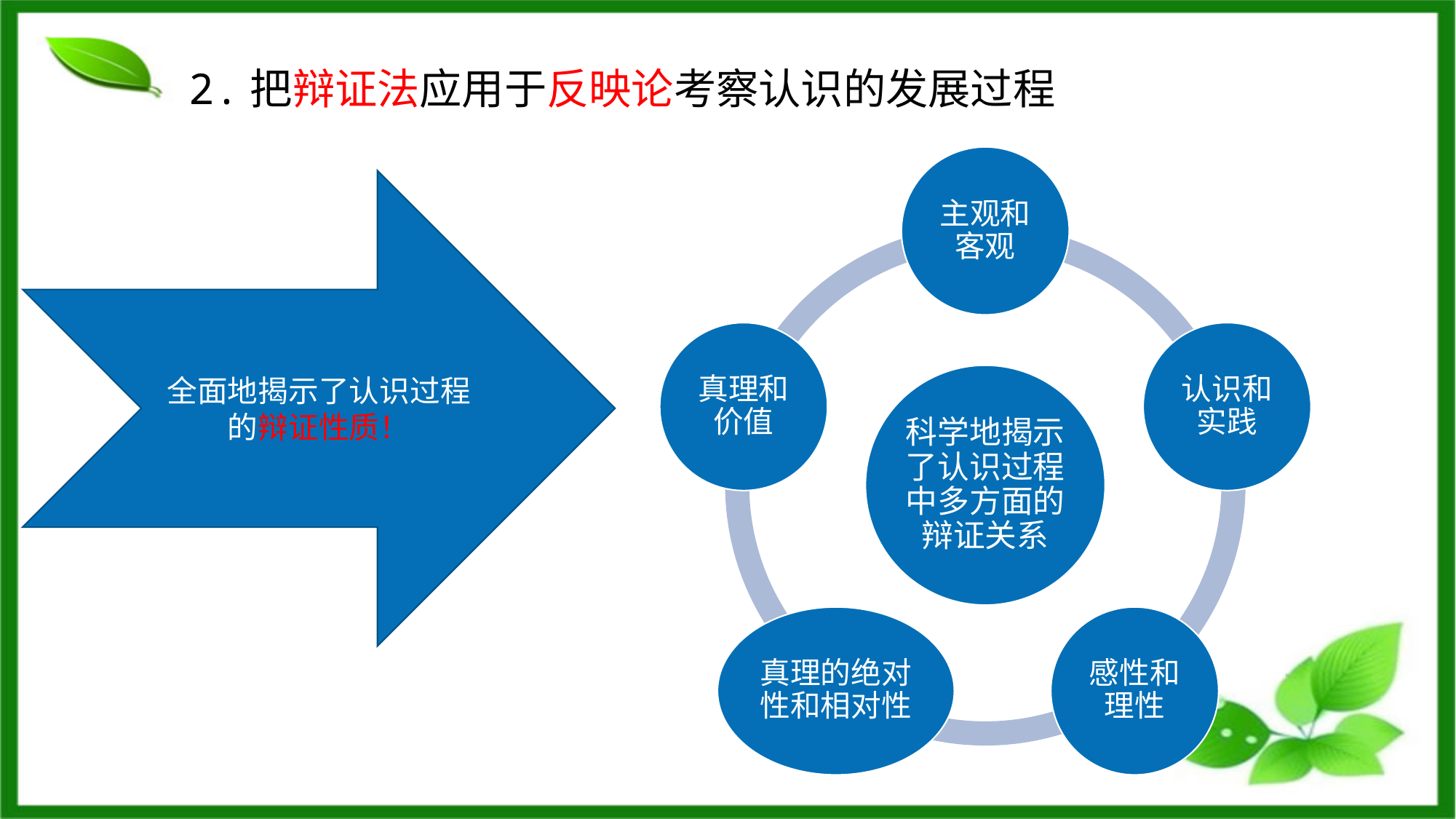

2.把辩证法应用于反映论考察认识的发展过程
科学地揭示了认识过程中多方面的辩证关系
主观和客观
认识和实践
感性和理性
真理的绝对性和相对性
真理和价值
全面地揭示了认识过程的辩证性质！